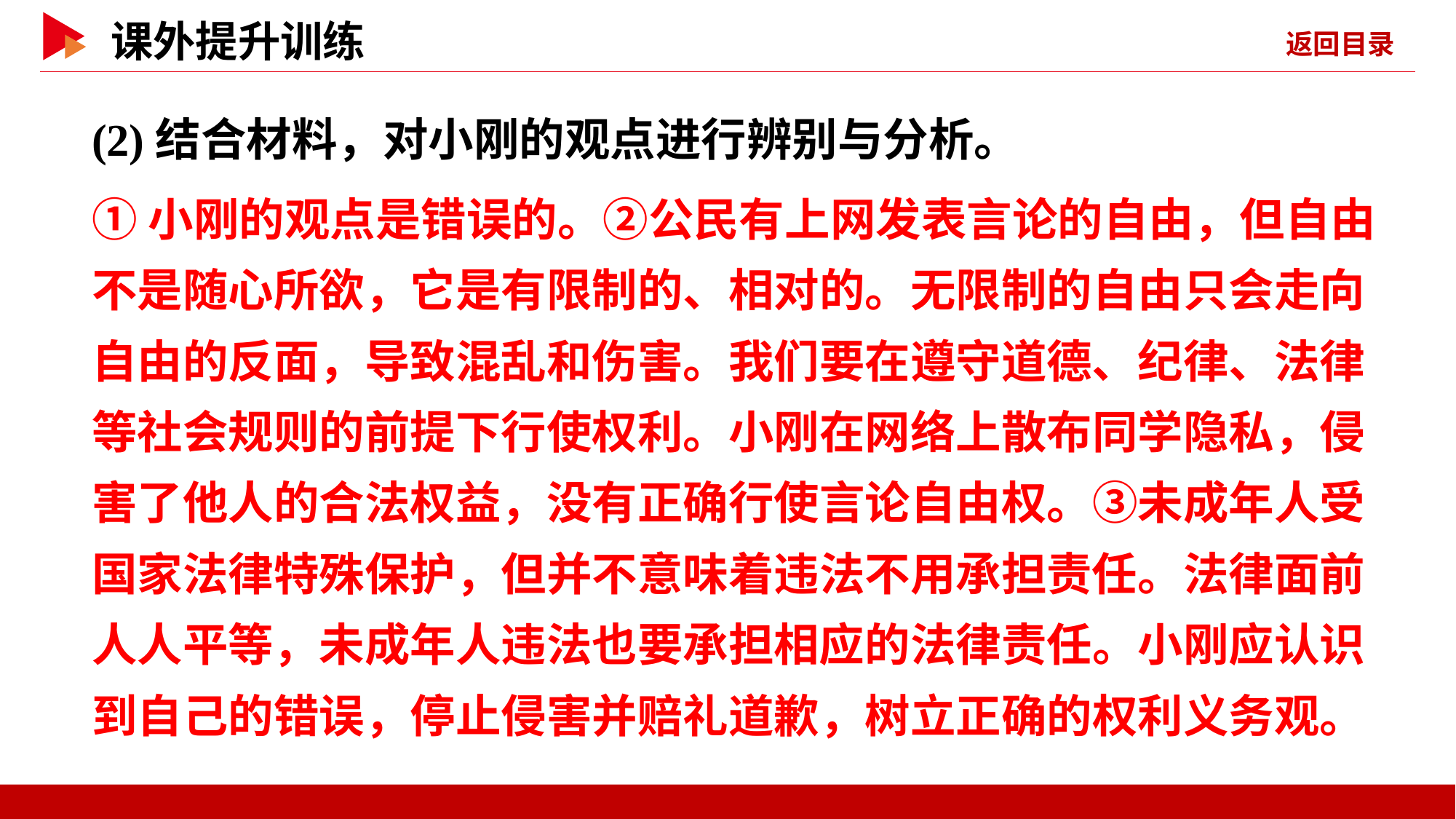

(2)结合材料，对小刚的观点进行辨别与分析。
①小刚的观点是错误的。②公民有上网发表言论的自由，但自由不是随心所欲，它是有限制的、相对的。无限制的自由只会走向自由的反面，导致混乱和伤害。我们要在遵守道德、纪律、法律等社会规则的前提下行使权利。小刚在网络上散布同学隐私，侵害了他人的合法权益，没有正确行使言论自由权。③未成年人受国家法律特殊保护，但并不意味着违法不用承担责任。法律面前人人平等，未成年人违法也要承担相应的法律责任。小刚应认识到自己的错误，停止侵害并赔礼道歉，树立正确的权利义务观。